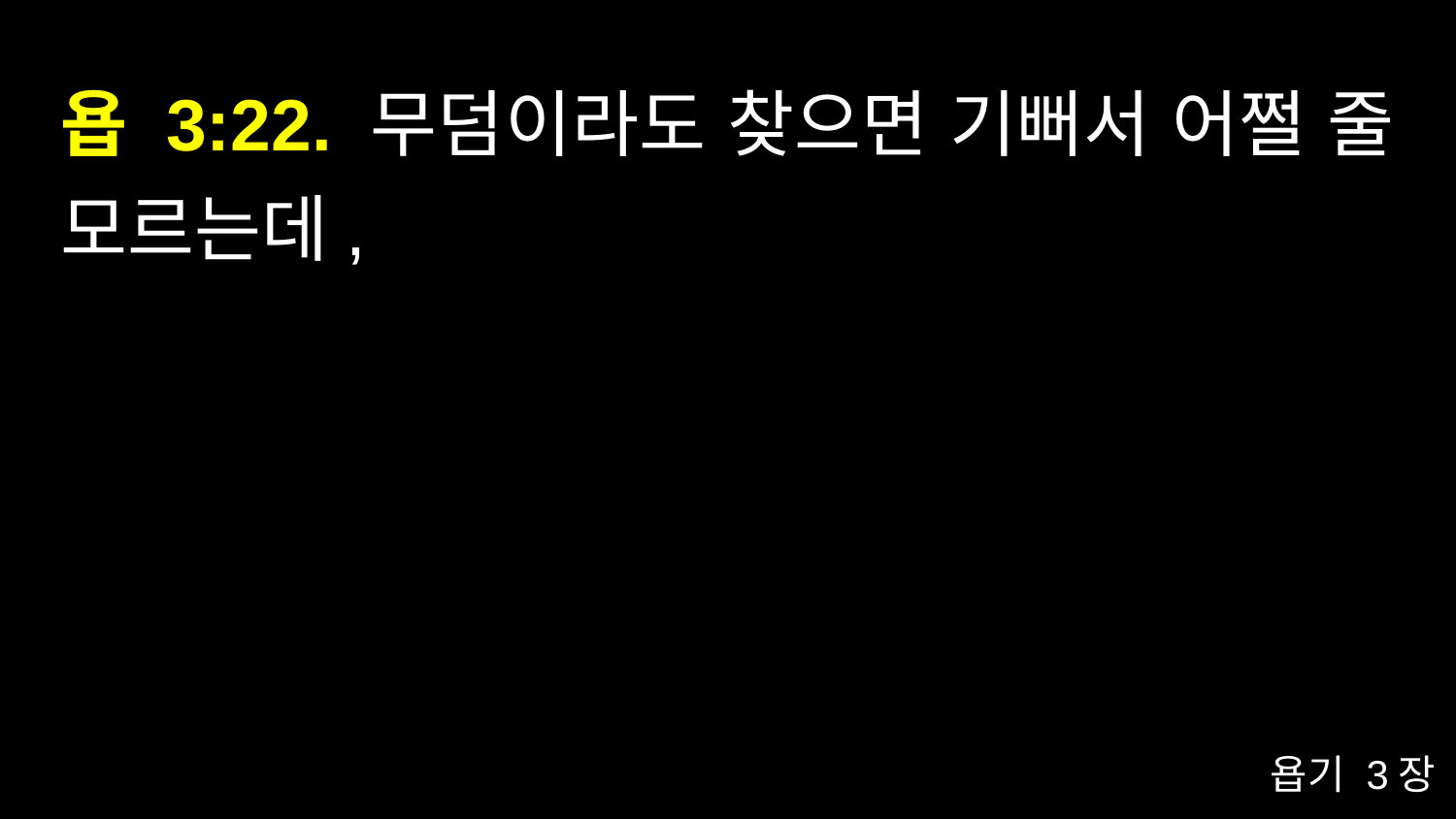

# 욥 3:22. 무덤이라도 찾으면 기뻐서 어쩔 줄 모르는데,
욥기 3장